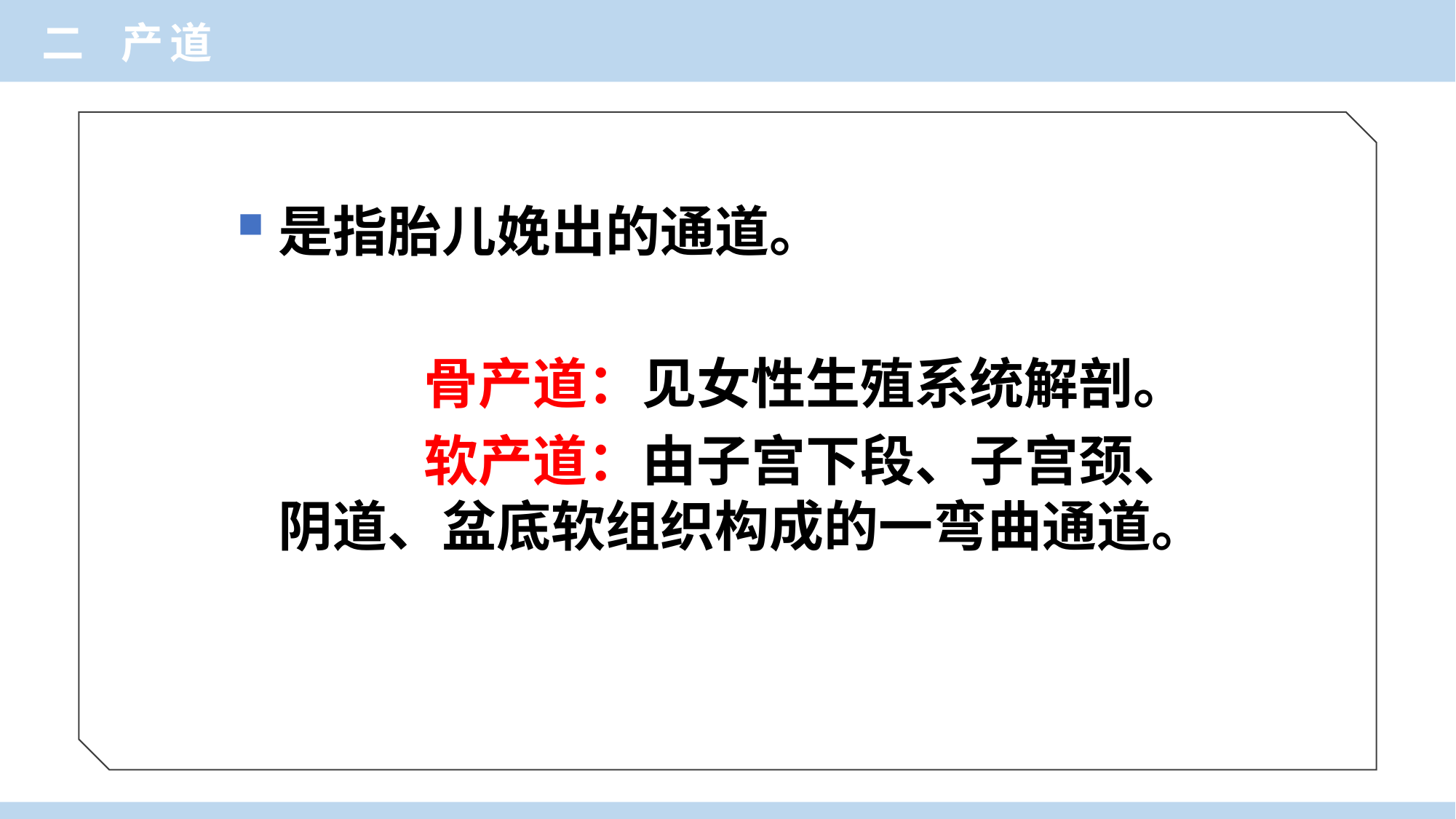

二  产道

是指胎儿娩出的通道。

              骨产道：见女性生殖系统解剖。
              软产道：由子宫下段、子宫颈、阴道、盆底软组织构成的一弯曲通道。